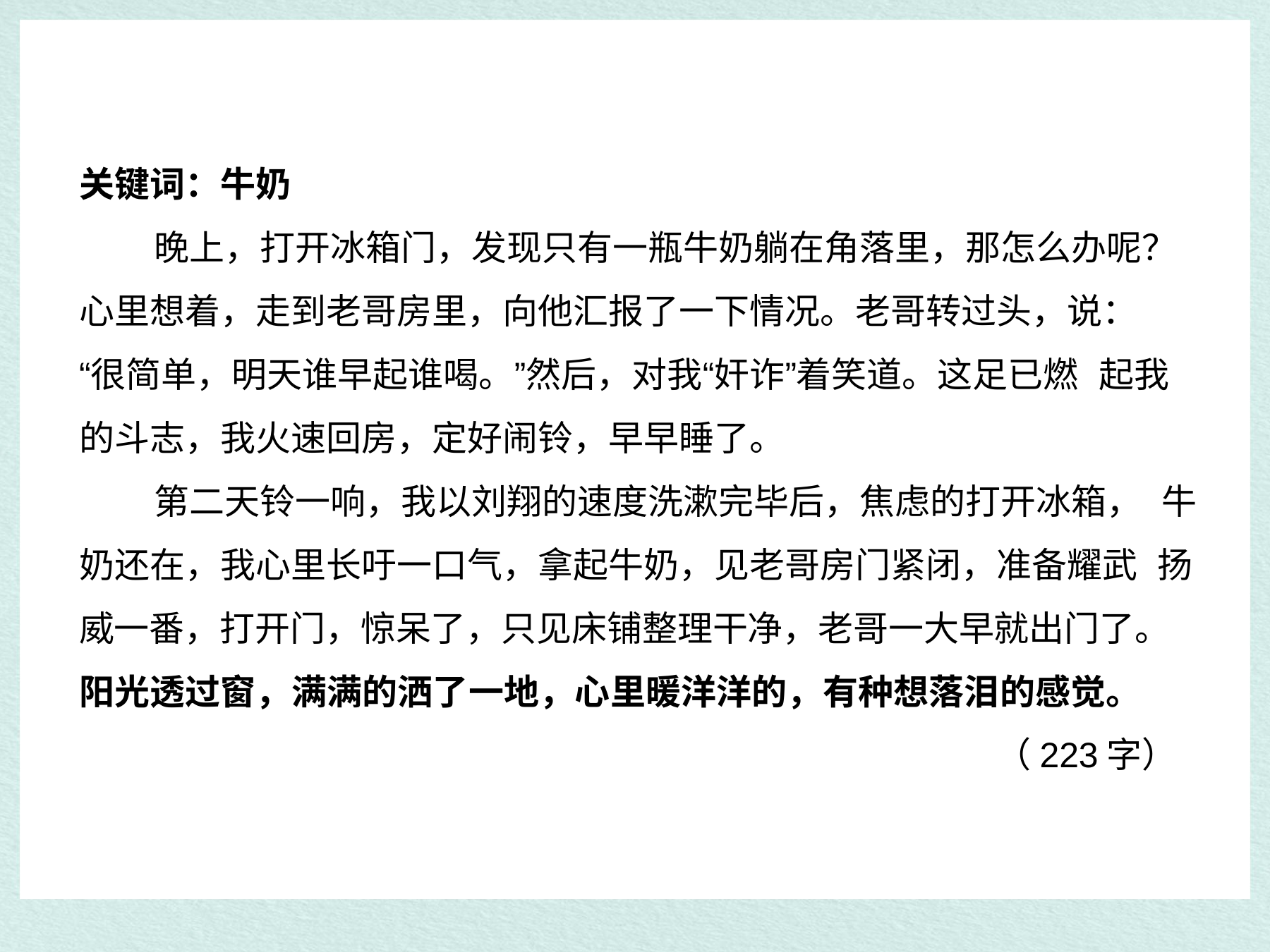

关键词：牛奶
晚上，打开冰箱门，发现只有一瓶牛奶躺在角落里，那怎么办呢？
心里想着，走到老哥房里，向他汇报了一下情况。老哥转过头，说：  “很简单，明天谁早起谁喝。”然后，对我“奸诈”着笑道。这足已燃  起我的斗志，我火速回房，定好闹铃，早早睡了。
第二天铃一响，我以刘翔的速度洗漱完毕后，焦虑的打开冰箱，  牛奶还在，我心里长吁一口气，拿起牛奶，见老哥房门紧闭，准备耀武  扬威一番，打开门，惊呆了，只见床铺整理干净，老哥一大早就出门了。  阳光透过窗，满满的洒了一地，心里暖洋洋的，有种想落泪的感觉。
（223字）